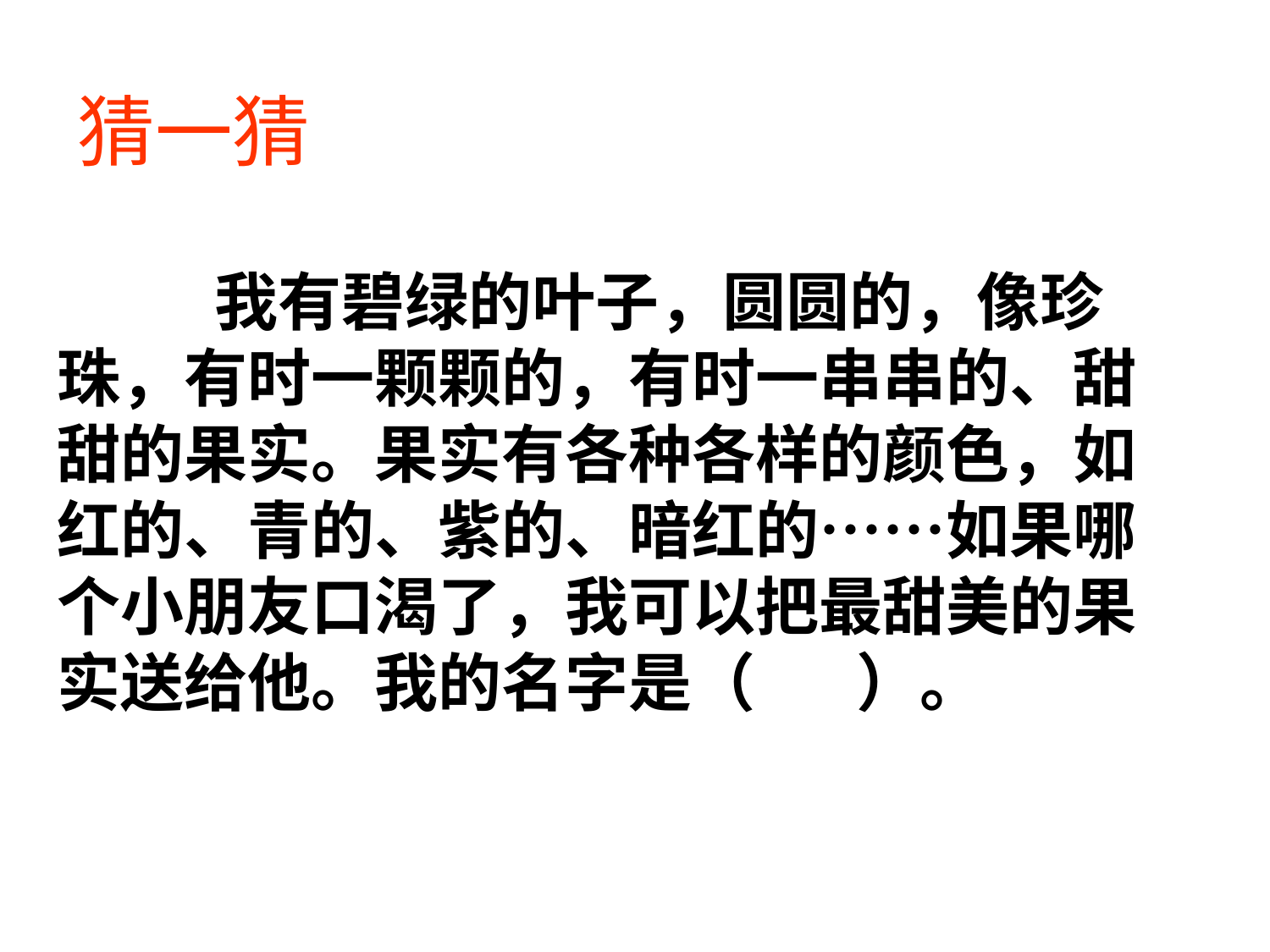

猜一猜
          我有碧绿的叶子，圆圆的，像珍珠，有时一颗颗的，有时一串串的、甜甜的果实。果实有各种各样的颜色，如红的、青的、紫的、暗红的……如果哪个小朋友口渴了，我可以把最甜美的果实送给他。我的名字是（       ）。